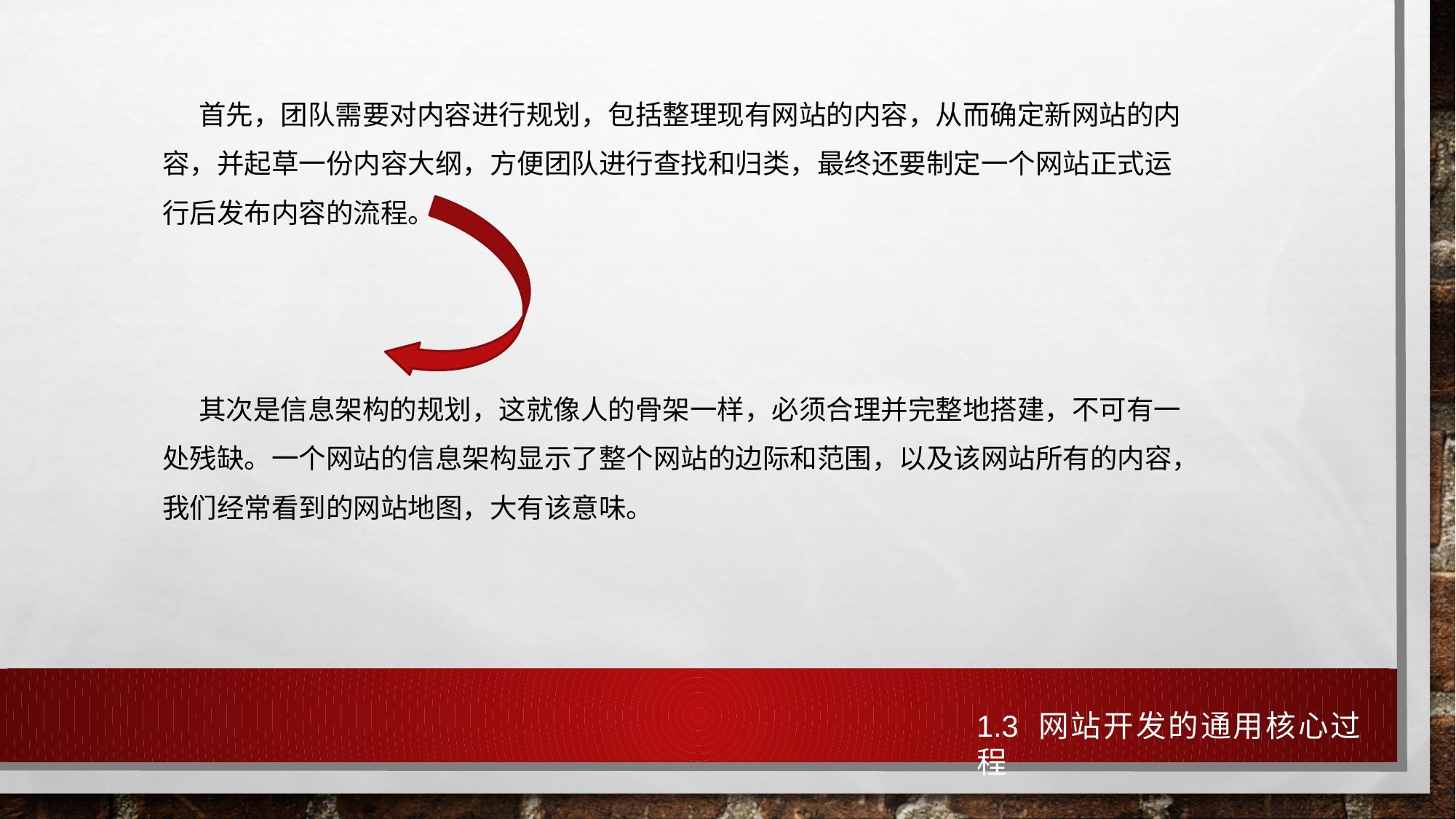

首先，团队需要对内容进行规划，包括整理现有网站的内容，从而确定新网站的内容，并起草一份内容大纲，方便团队进行查找和归类，最终还要制定一个网站正式运行后发布内容的流程。

其次是信息架构的规划，这就像人的骨架一样，必须合理并完整地搭建，不可有一处残缺。一个网站的信息架构显示了整个网站的边际和范围，以及该网站所有的内容，我们经常看到的网站地图，大有该意味。

1.3 网站开发的通用核心过程